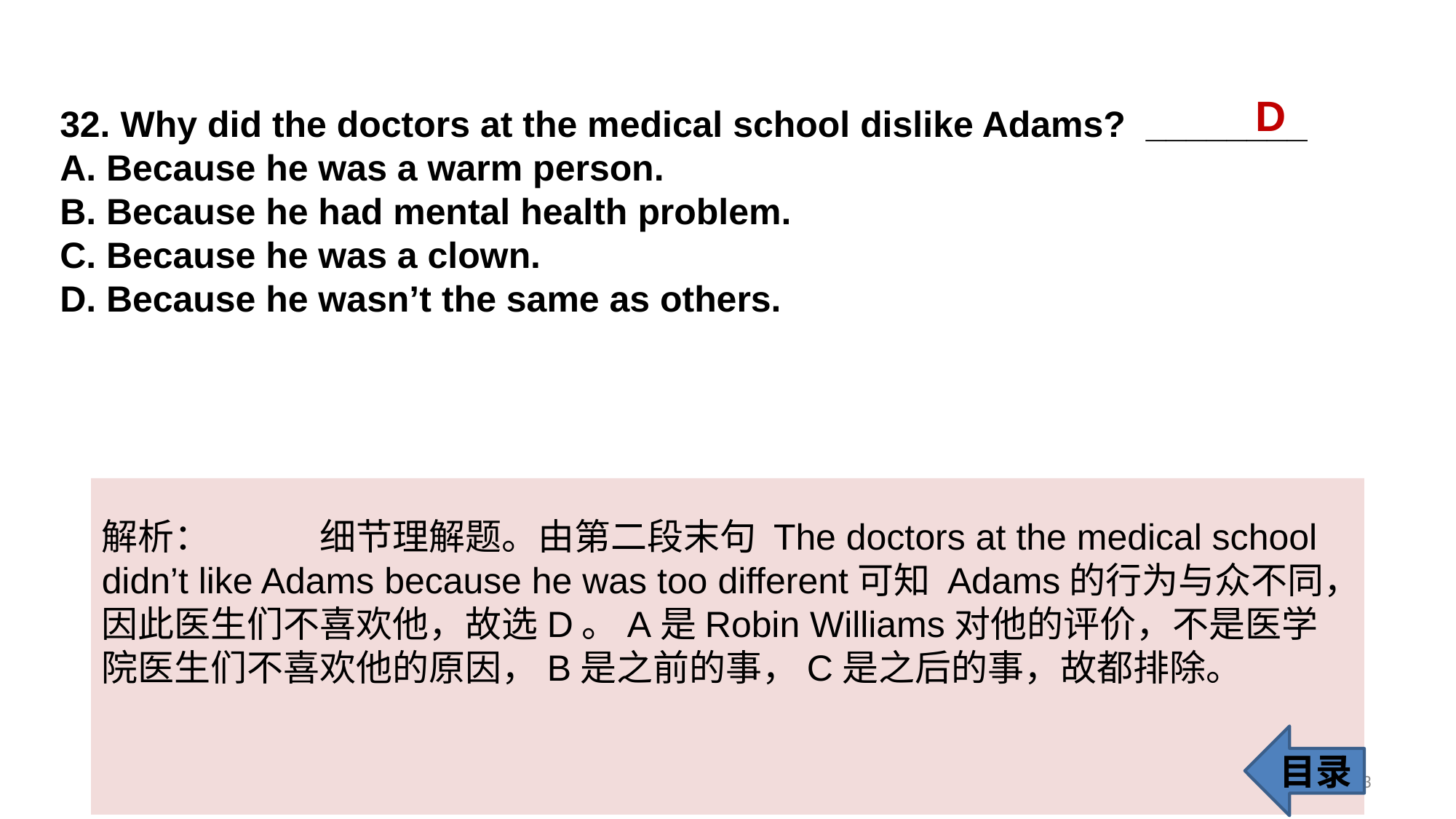

D
32. Why did the doctors at the medical school dislike Adams?  ________
A. Because he was a warm person.
B. Because he had mental health problem.
C. Because he was a clown.
D. Because he wasn’t the same as others.

解析：	细节理解题。由第二段末句 The doctors at the medical school didn’t like Adams because he was too different可知 Adams的行为与众不同，因此医生们不喜欢他，故选D。A是Robin Williams对他的评价，不是医学院医生们不喜欢他的原因，B是之前的事，C是之后的事，故都排除。
目录
33